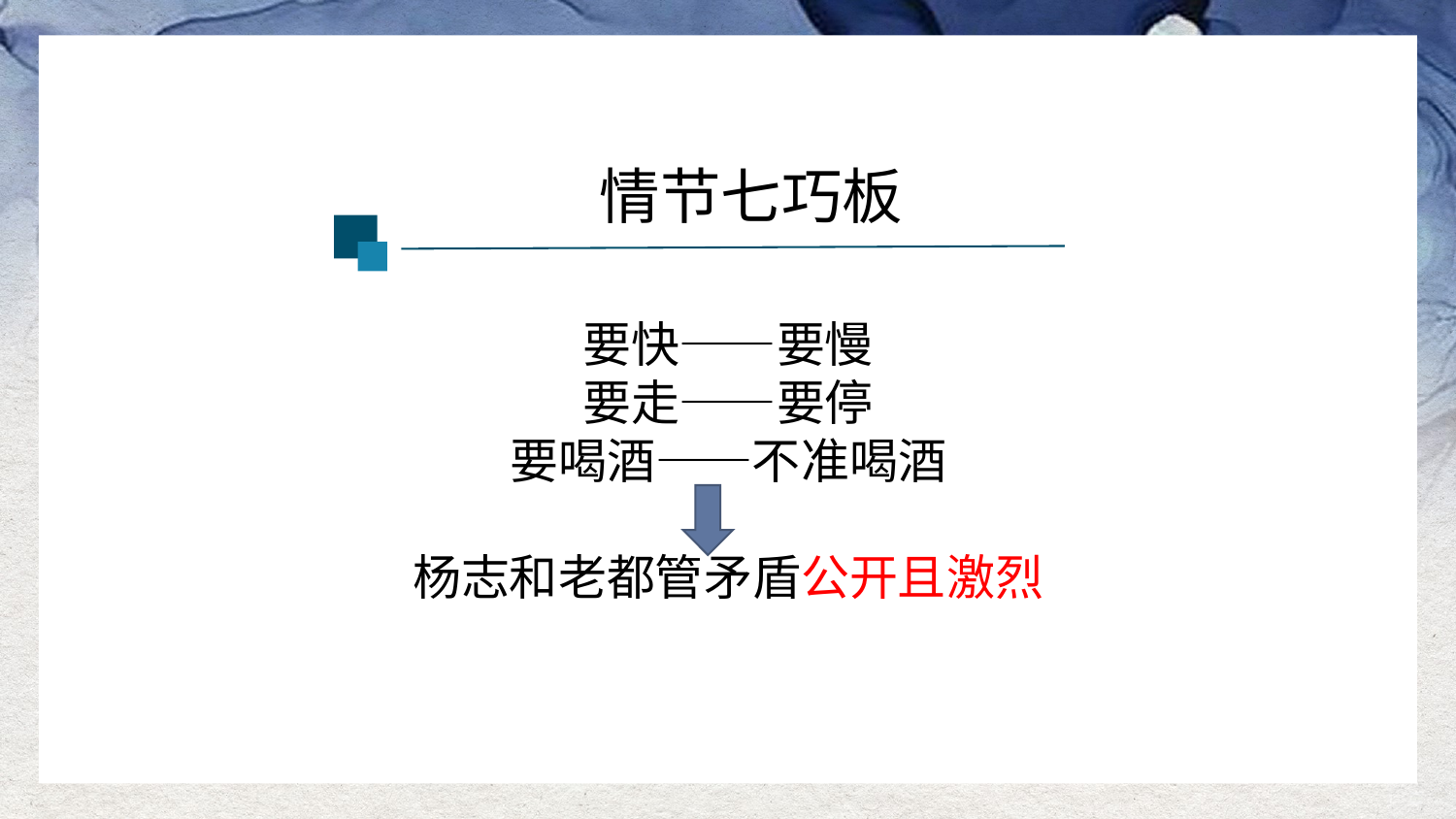

情节七巧板

要快——要慢
要走——要停
要喝酒——不准喝酒

杨志和老都管矛盾公开且激烈